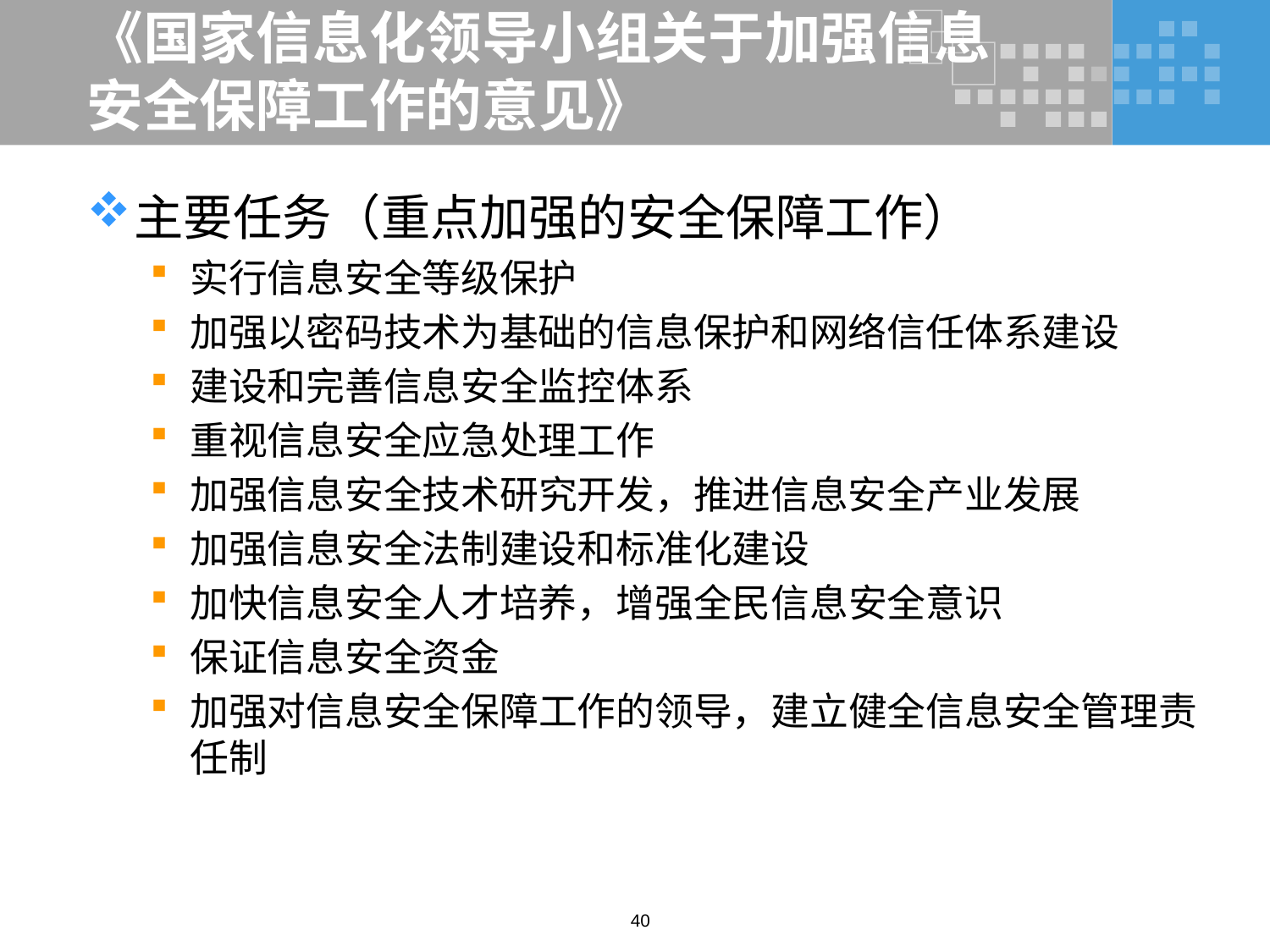

# 《国家信息化领导小组关于加强信息安全保障工作的意见》
主要任务（重点加强的安全保障工作）
实行信息安全等级保护
加强以密码技术为基础的信息保护和网络信任体系建设
建设和完善信息安全监控体系
重视信息安全应急处理工作
加强信息安全技术研究开发，推进信息安全产业发展
加强信息安全法制建设和标准化建设
加快信息安全人才培养，增强全民信息安全意识
保证信息安全资金
加强对信息安全保障工作的领导，建立健全信息安全管理责任制

40